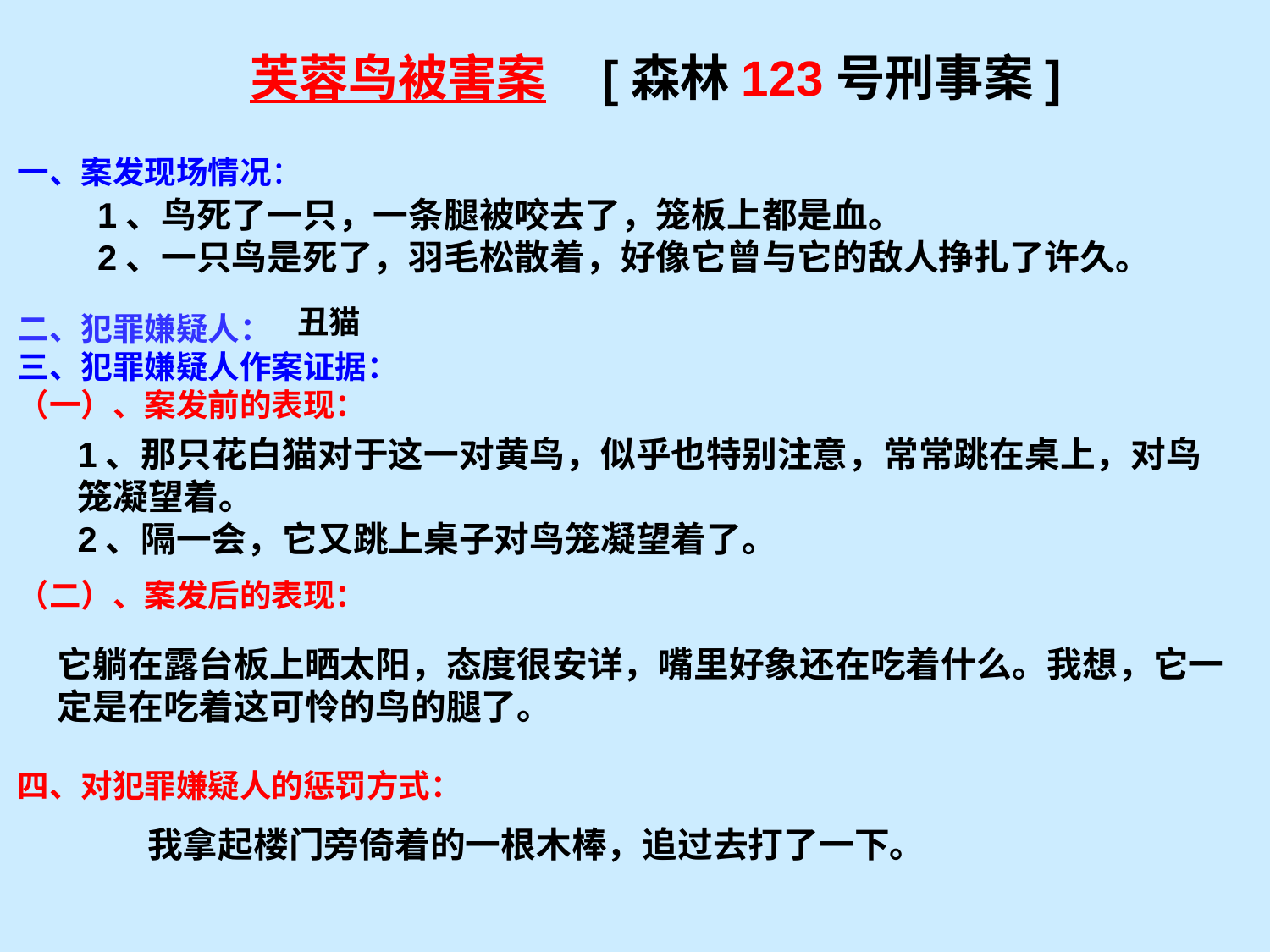

芙蓉鸟被害案    [森林123号刑事案]

一、案发现场情况：

二、犯罪嫌疑人：
三、犯罪嫌疑人作案证据：
（一）、案发前的表现：

（二）、案发后的表现：

四、对犯罪嫌疑人的惩罚方式：
1、鸟死了一只，一条腿被咬去了，笼板上都是血。
2、一只鸟是死了，羽毛松散着，好像它曾与它的敌人挣扎了许久。
丑猫

1、那只花白猫对于这一对黄鸟，似乎也特别注意，常常跳在桌上，对鸟笼凝望着。
2、隔一会，它又跳上桌子对鸟笼凝望着了。
它躺在露台板上晒太阳，态度很安详，嘴里好象还在吃着什么。我想，它一定是在吃着这可怜的鸟的腿了。
我拿起楼门旁倚着的一根木棒，追过去打了一下。